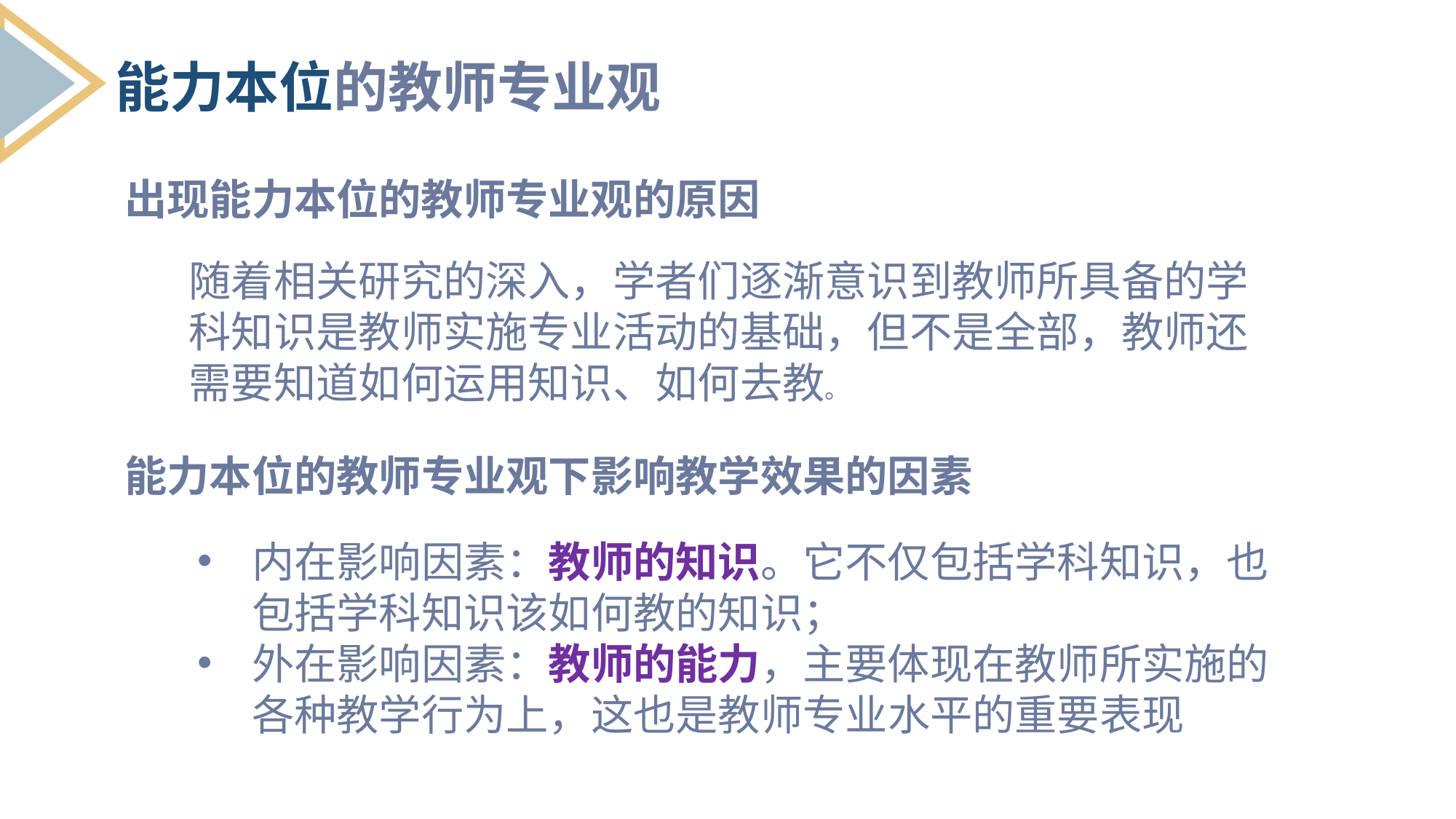

能力本位的教师专业观
出现能力本位的教师专业观的原因

随着相关研究的深入，学者们逐渐意识到教师所具备的学科知识是教师实施专业活动的基础，但不是全部，教师还需要知道如何运用知识、如何去教。
能力本位的教师专业观下影响教学效果的因素

内在影响因素：教师的知识。它不仅包括学科知识，也包括学科知识该如何教的知识；
外在影响因素：教师的能力，主要体现在教师所实施的各种教学行为上，这也是教师专业水平的重要表现